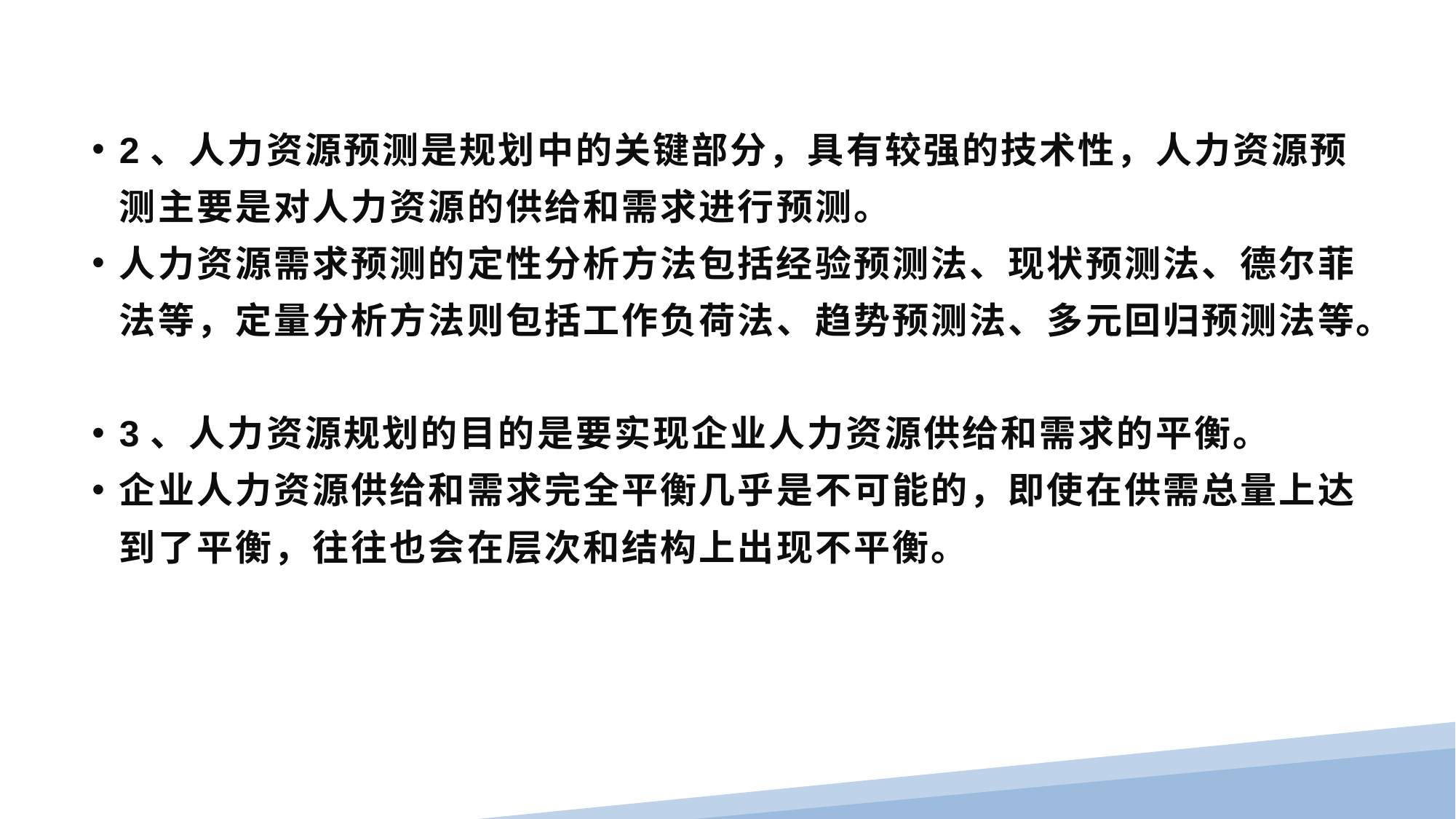

#
2、人力资源预测是规划中的关键部分，具有较强的技术性，人力资源预测主要是对人力资源的供给和需求进行预测。
人力资源需求预测的定性分析方法包括经验预测法、现状预测法、德尔菲法等，定量分析方法则包括工作负荷法、趋势预测法、多元回归预测法等。

3、人力资源规划的目的是要实现企业人力资源供给和需求的平衡。
企业人力资源供给和需求完全平衡几乎是不可能的，即使在供需总量上达到了平衡，往往也会在层次和结构上出现不平衡。